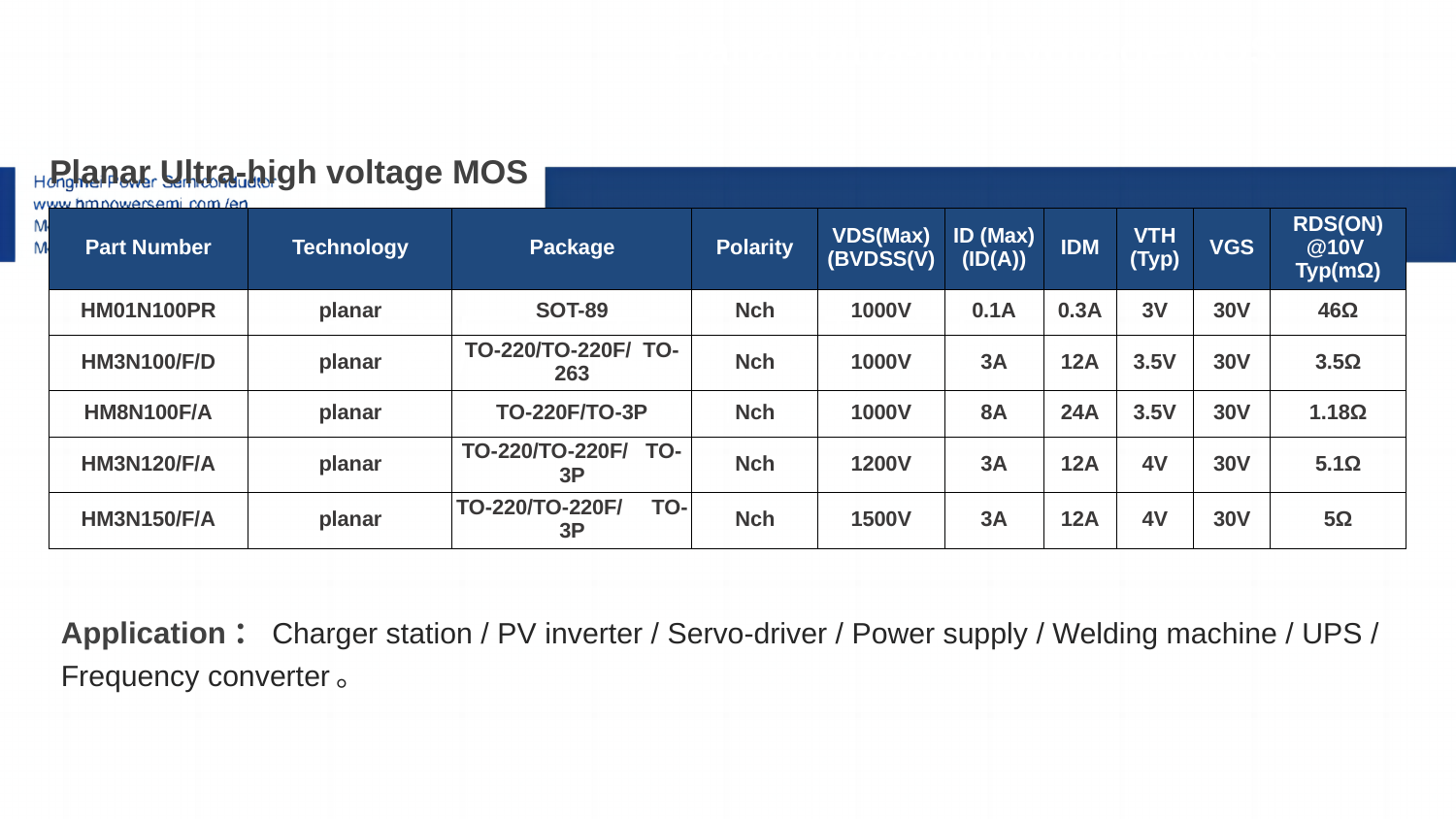

Planar Ultra-high voltage MOS
| Planar Ultra-high voltage MOS |  |  |  |  |  |  |  |  |  |
| --- | --- | --- | --- | --- | --- | --- | --- | --- | --- |
| Part Number | Technology | Package | Polarity | VDS(Max)(BVDSS(V) | ID (Max) (ID(A)) | IDM | VTH (Typ) | VGS | RDS(ON) @10V Typ(mΩ) |
| HM01N100PR | planar | SOT-89 | Nch | 1000V | 0.1A | 0.3A | 3V | 30V | 46Ω |
| HM3N100/F/D | planar | TO-220/TO-220F/ TO-263 | Nch | 1000V | 3A | 12A | 3.5V | 30V | 3.5Ω |
| HM8N100F/A | planar | TO-220F/TO-3P | Nch | 1000V | 8A | 24A | 3.5V | 30V | 1.18Ω |
| HM3N120/F/A | planar | TO-220/TO-220F/ TO-3P | Nch | 1200V | 3A | 12A | 4V | 30V | 5.1Ω |
| HM3N150/F/A | planar | TO-220/TO-220F/ TO-3P | Nch | 1500V | 3A | 12A | 4V | 30V | 5Ω |
# 5.超高压平面MOS及高压PMOS
1.Sic二极管/GaN FET/IGBT单管
Application：Charger station / PV inverter / Servo-driver / Power supply / Welding machine / UPS / Frequency converter。